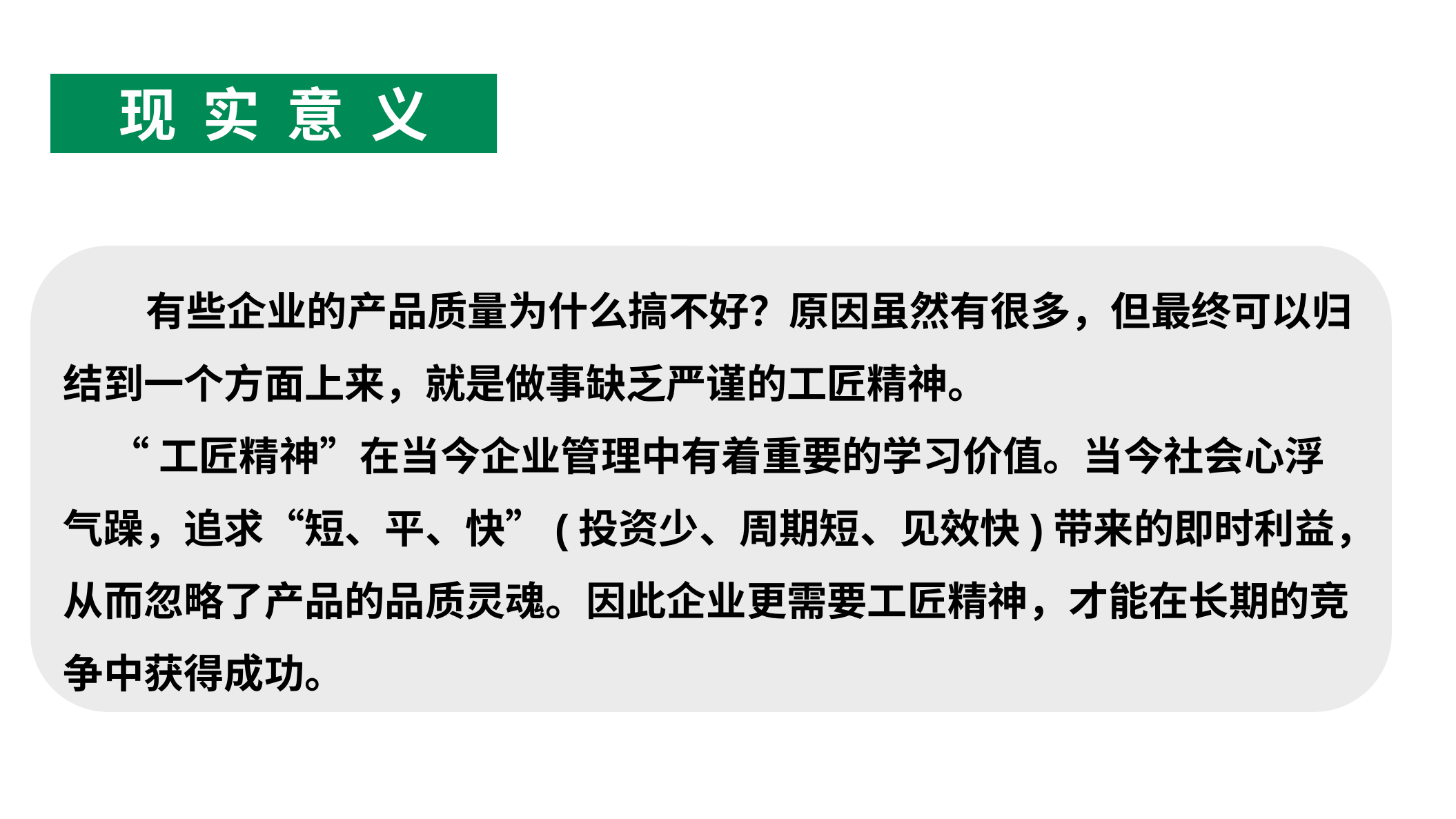

现  实  意  义
        有些企业的产品质量为什么搞不好？原因虽然有很多，但最终可以归结到一个方面上来，就是做事缺乏严谨的工匠精神。
     “工匠精神”在当今企业管理中有着重要的学习价值。当今社会心浮气躁，追求“短、平、快”(投资少、周期短、见效快)带来的即时利益，从而忽略了产品的品质灵魂。因此企业更需要工匠精神，才能在长期的竞争中获得成功。